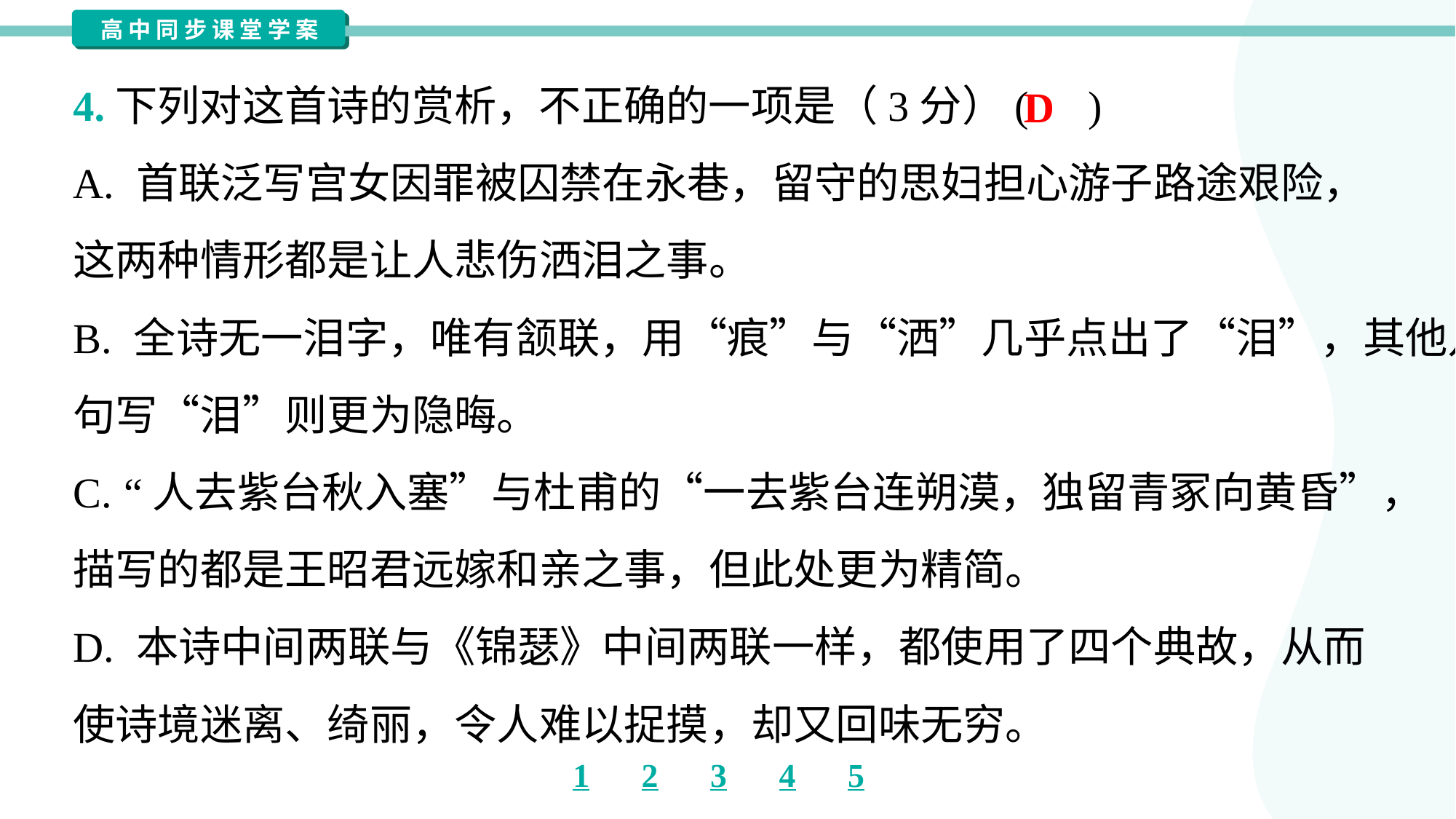

4.下列对这首诗的赏析，不正确的一项是（3分）(     )
D
A. 首联泛写宫女因罪被囚禁在永巷，留守的思妇担心游子路途艰险，
这两种情形都是让人悲伤洒泪之事。
B. 全诗无一泪字，唯有颔联，用“痕”与“洒”几乎点出了“泪”，其他几
句写“泪”则更为隐晦。
C. “人去紫台秋入塞”与杜甫的“一去紫台连朔漠，独留青冢向黄昏”，
描写的都是王昭君远嫁和亲之事，但此处更为精简。
D. 本诗中间两联与《锦瑟》中间两联一样，都使用了四个典故，从而
使诗境迷离、绮丽，令人难以捉摸，却又回味无穷。